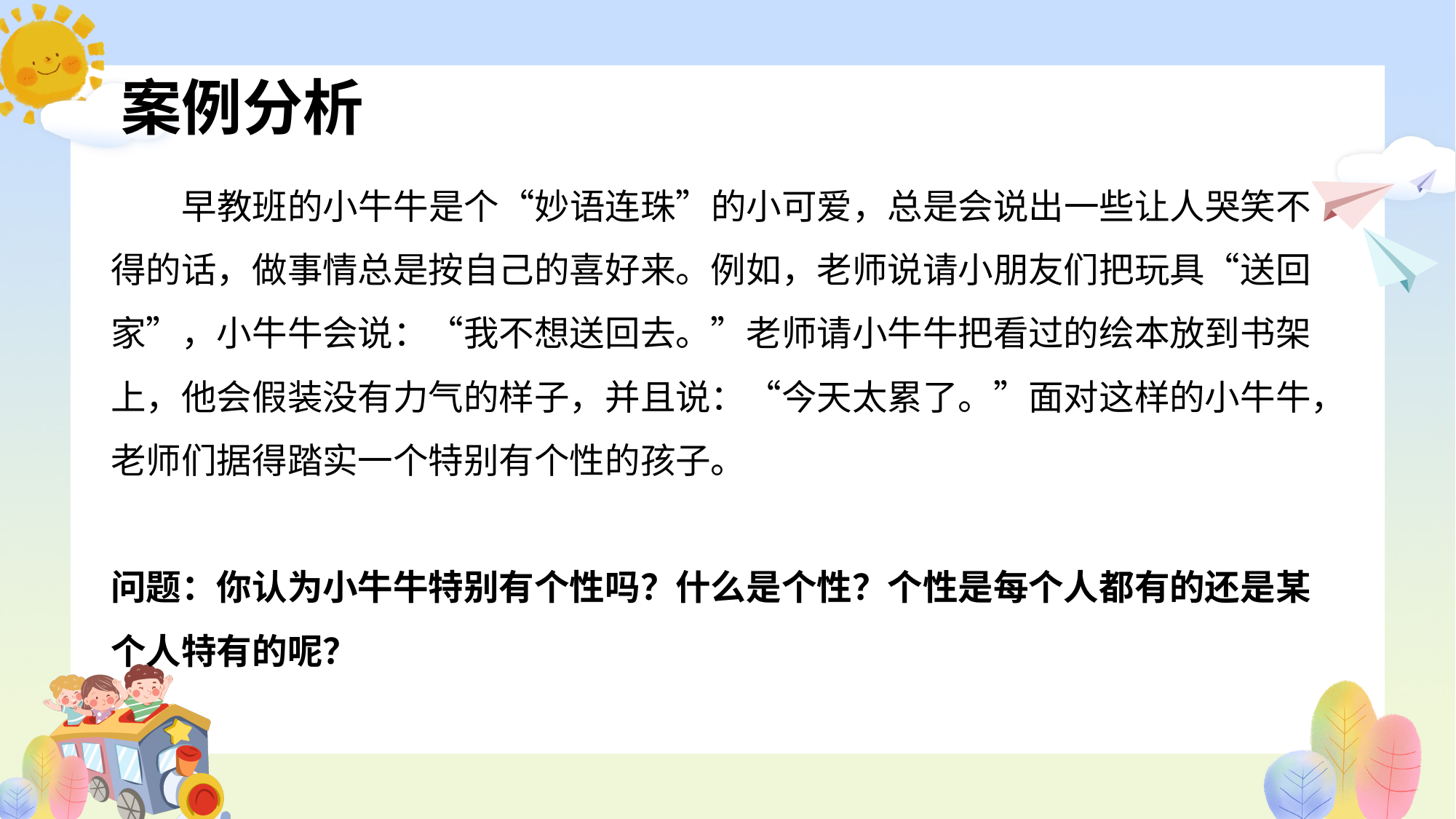

# 案例分析
        早教班的小牛牛是个“妙语连珠”的小可爱，总是会说出一些让人哭笑不得的话，做事情总是按自己的喜好来。例如，老师说请小朋友们把玩具“送回家”，小牛牛会说：“我不想送回去。”老师请小牛牛把看过的绘本放到书架上，他会假装没有力气的样子，并且说：“今天太累了。”面对这样的小牛牛，老师们据得踏实一个特别有个性的孩子。

问题：你认为小牛牛特别有个性吗？什么是个性？个性是每个人都有的还是某个人特有的呢？